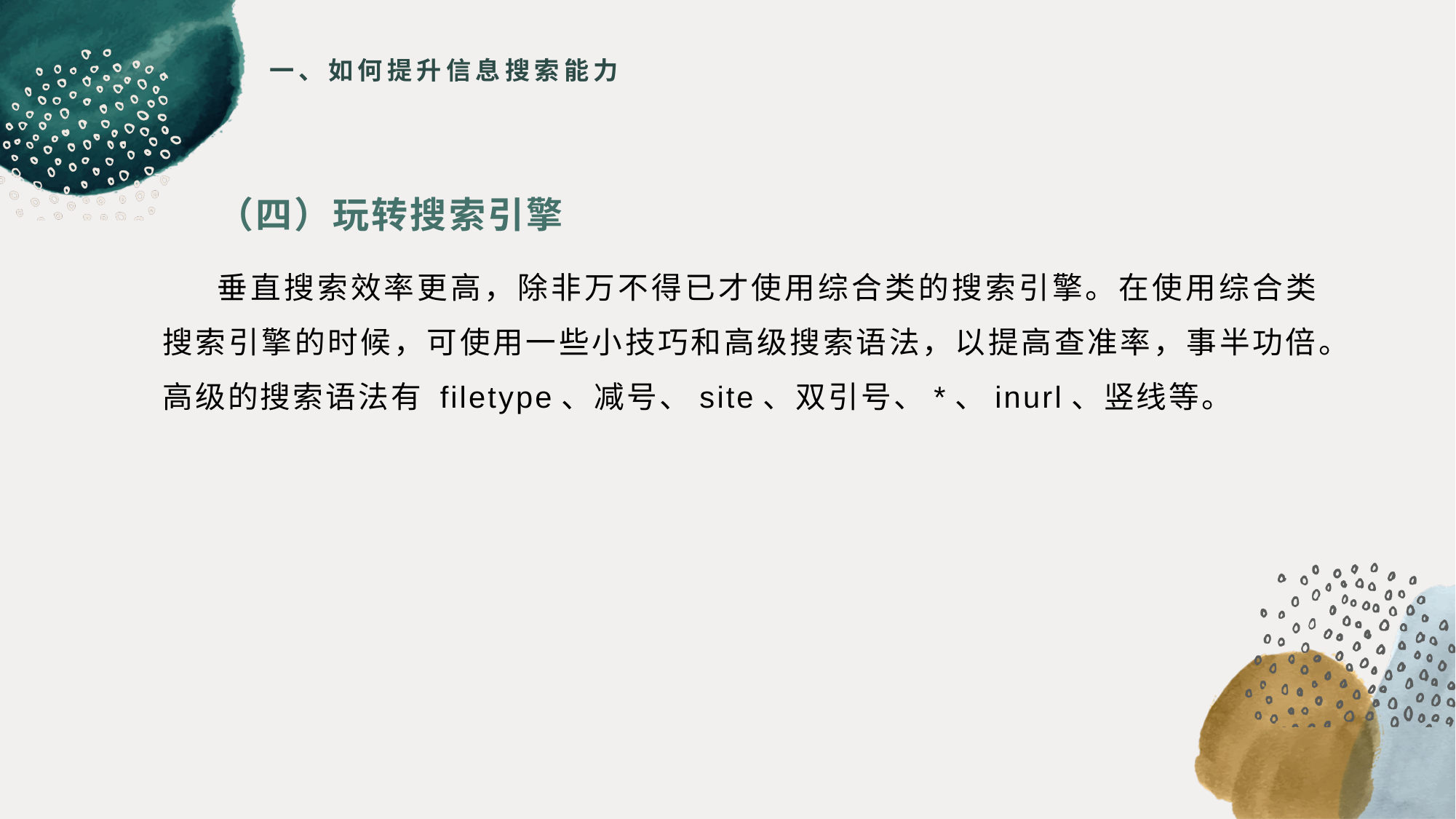

# 一、如何提升信息搜索能力
（四）玩转搜索引擎
垂直搜索效率更高，除非万不得已才使用综合类的搜索引擎。在使用综合类搜索引擎的时候，可使用一些小技巧和高级搜索语法，以提高查准率，事半功倍。高级的搜索语法有 filetype、减号、site、双引号、*、inurl、竖线等。